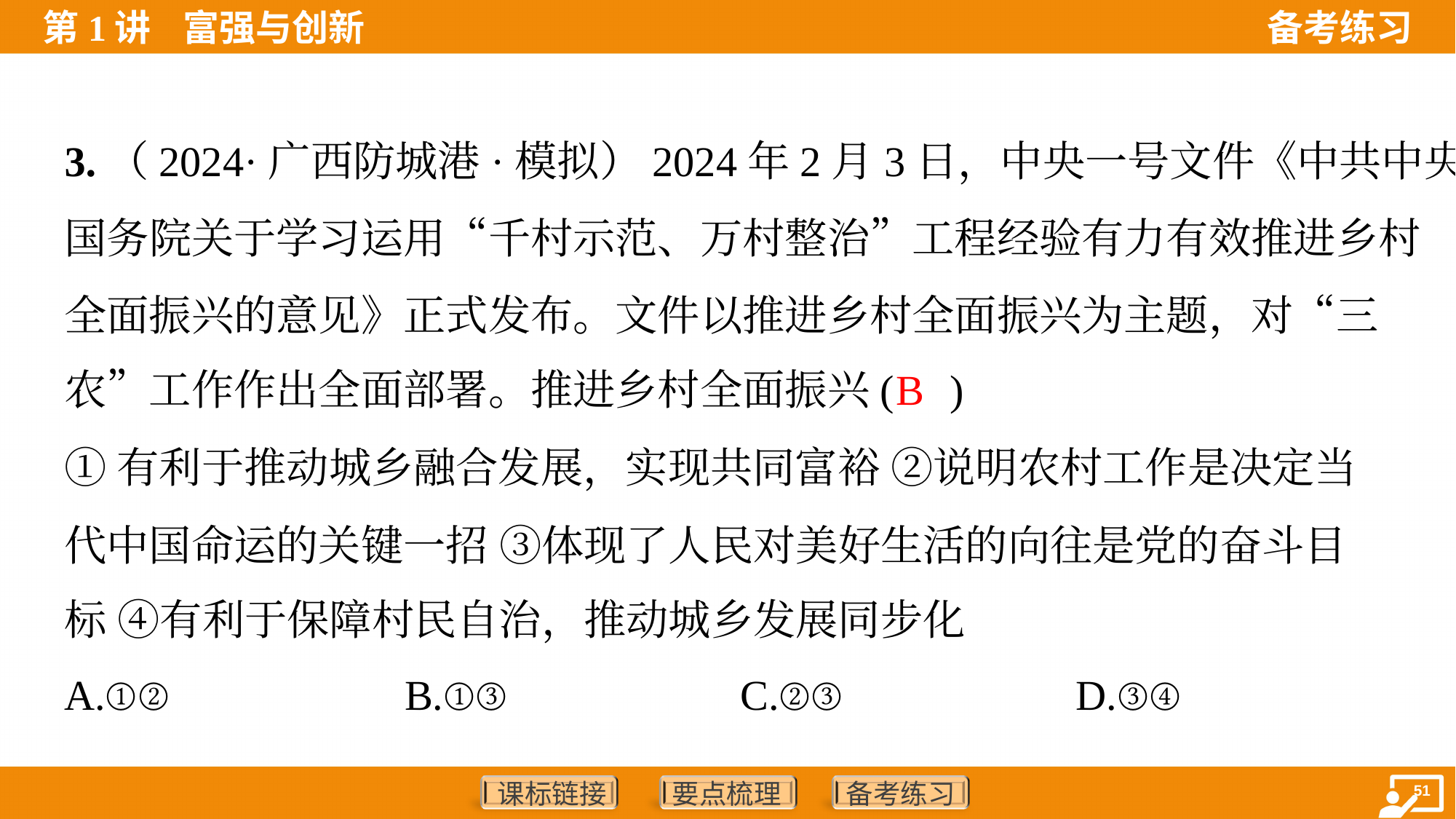

3.（2024·广西防城港·模拟）2024年2月3日，中央一号文件《中共中央
国务院关于学习运用“千村示范、万村整治”工程经验有力有效推进乡村
全面振兴的意见》正式发布。文件以推进乡村全面振兴为主题，对“三
农”工作作出全面部署。推进乡村全面振兴(     )
B
①有利于推动城乡融合发展，实现共同富裕 ②说明农村工作是决定当
代中国命运的关键一招 ③体现了人民对美好生活的向往是党的奋斗目
标 ④有利于保障村民自治，推动城乡发展同步化
A.①②	B.①③	C.②③	D.③④